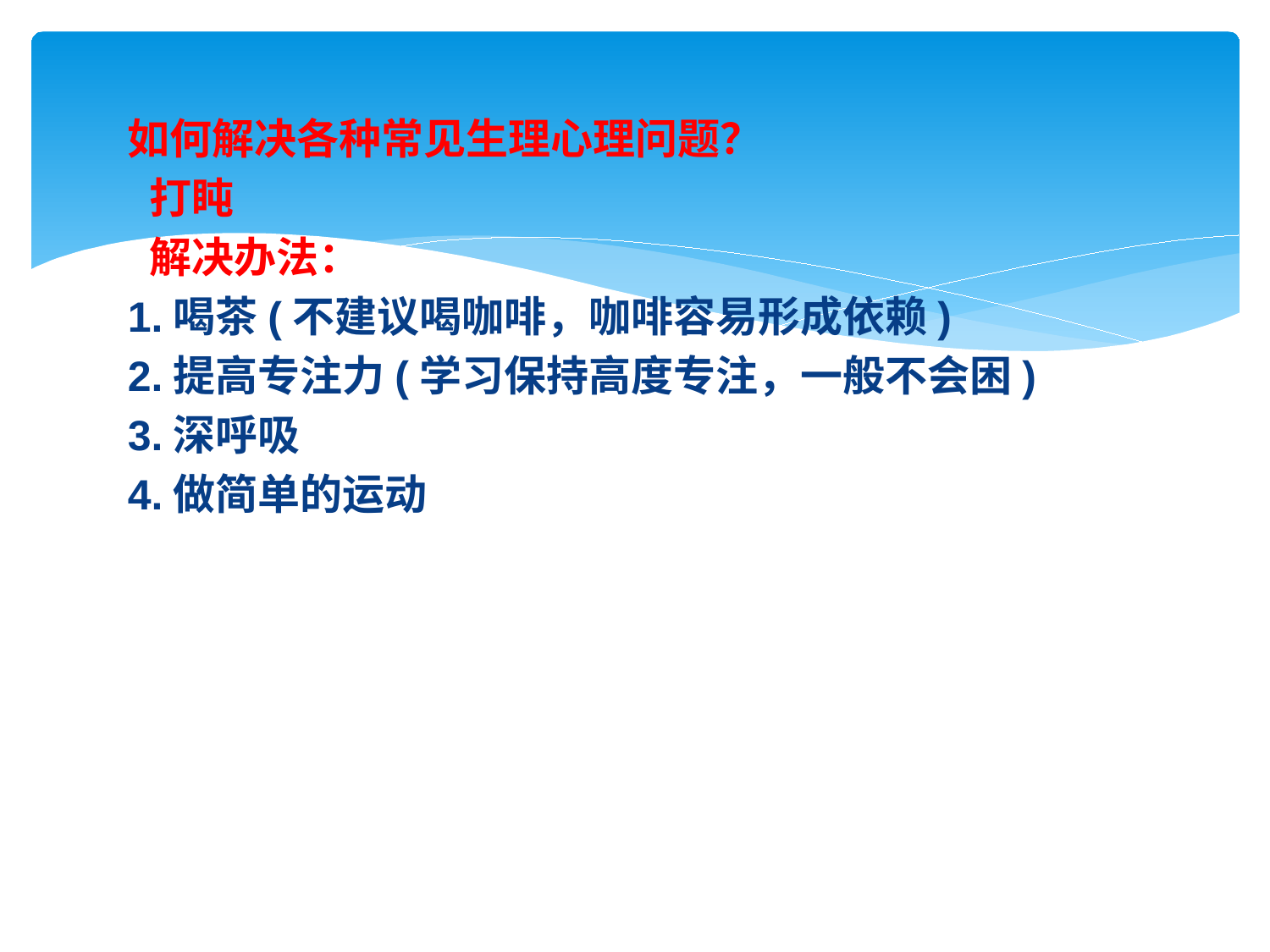

如何解决各种常见生理心理问题？
 打盹
 解决办法：
1.喝茶(不建议喝咖啡，咖啡容易形成依赖)
2.提高专注力(学习保持高度专注，一般不会困)
3.深呼吸
4.做简单的运动